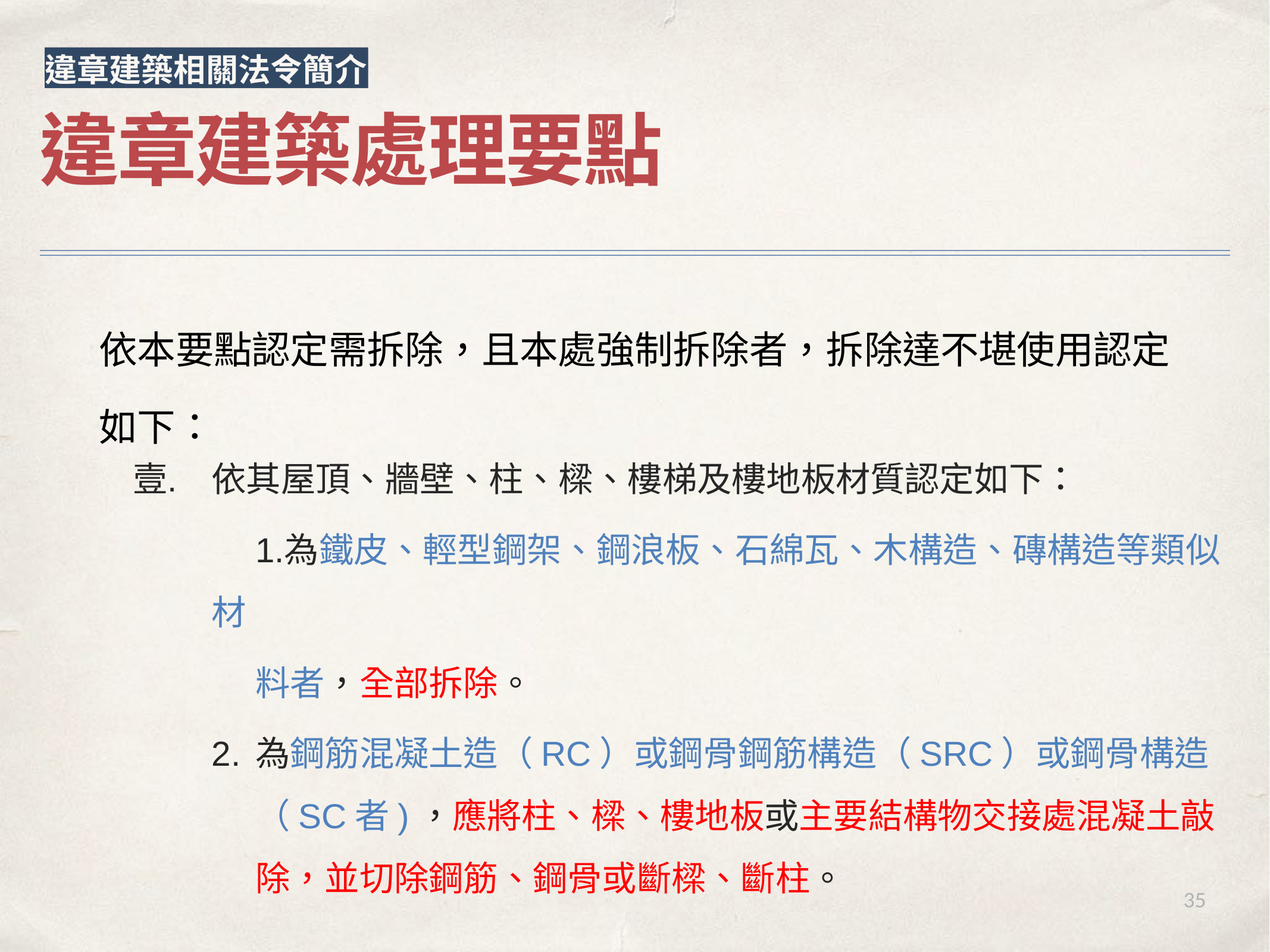

違章建築相關法令簡介
違章建築處理要點
依本要點認定需拆除，且本處強制拆除者，拆除達不堪使用認定
如下：
依其屋頂、牆壁、柱、樑、樓梯及樓地板材質認定如下：
為鐵皮、輕型鋼架、鋼浪板、石綿瓦、木構造、磚構造等類似材
料者，全部拆除。
為鋼筋混凝土造（RC）或鋼骨鋼筋構造（SRC）或鋼骨構造（SC者)，應將柱、樑、樓地板或主要結構物交接處混凝土敲除，並切除鋼筋、鋼骨或斷樑、斷柱。
35